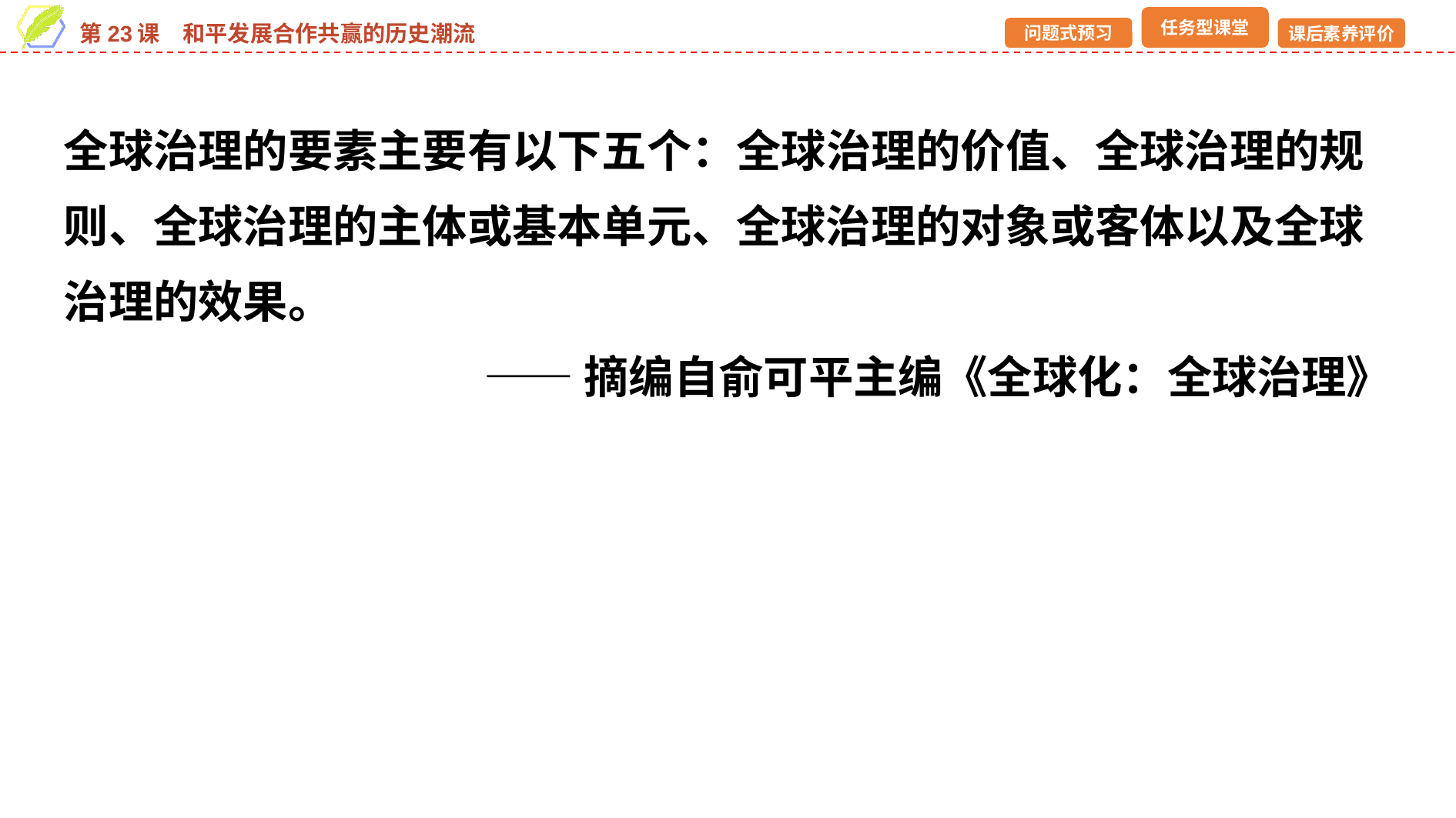

全球治理的要素主要有以下五个：全球治理的价值、全球治理的规则、全球治理的主体或基本单元、全球治理的对象或客体以及全球治理的效果。
——摘编自俞可平主编《全球化：全球治理》